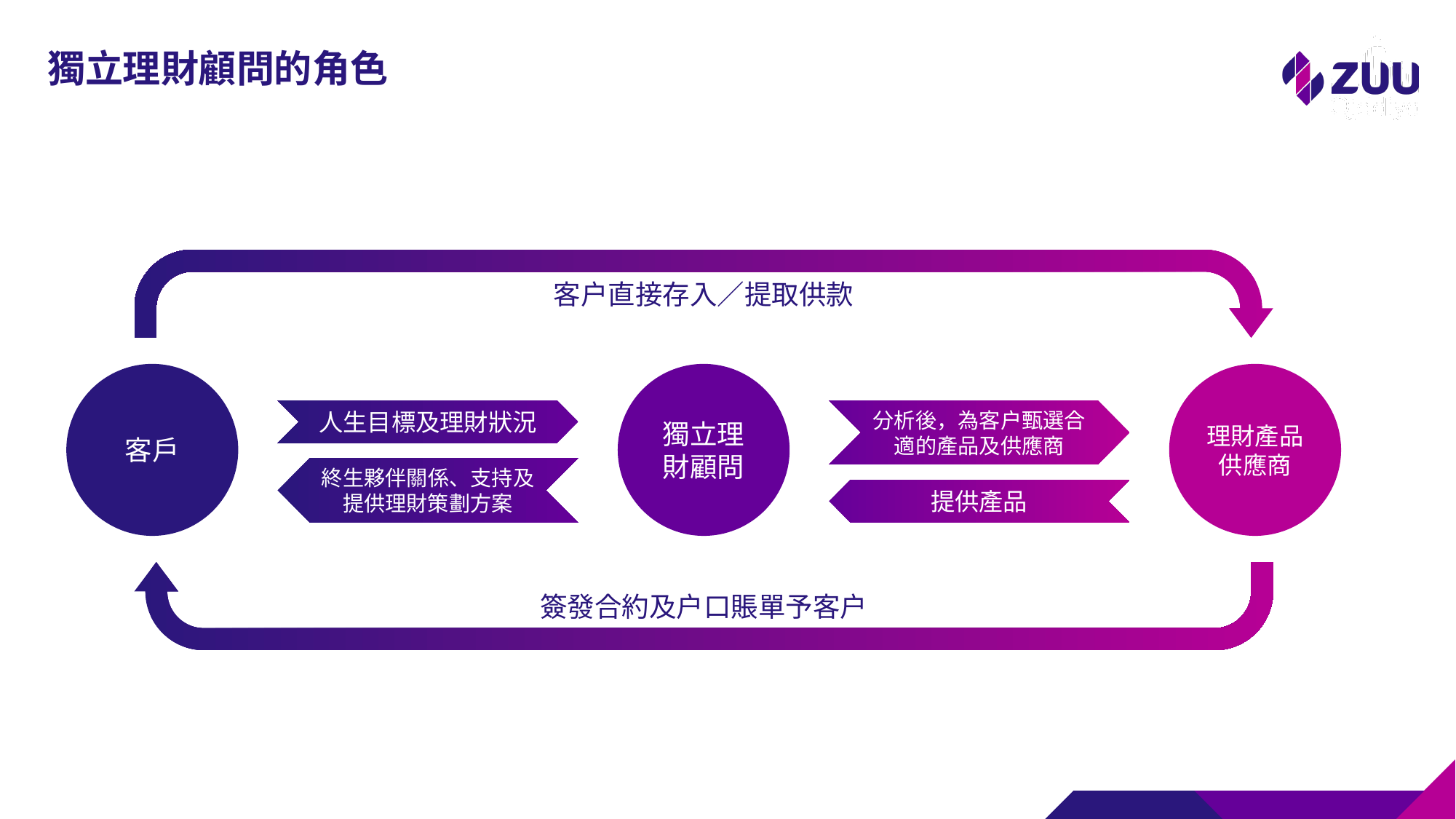

# 獨立理財顧問的角色
客户直接存入／提取供款
客戶
獨立理財顧問
理財產品供應商
人生目標及理財狀況
分析後，為客户甄選合適的產品及供應商
終生夥伴關係、支持及提供理財策劃方案
提供產品

簽發合約及户口賬單予客户